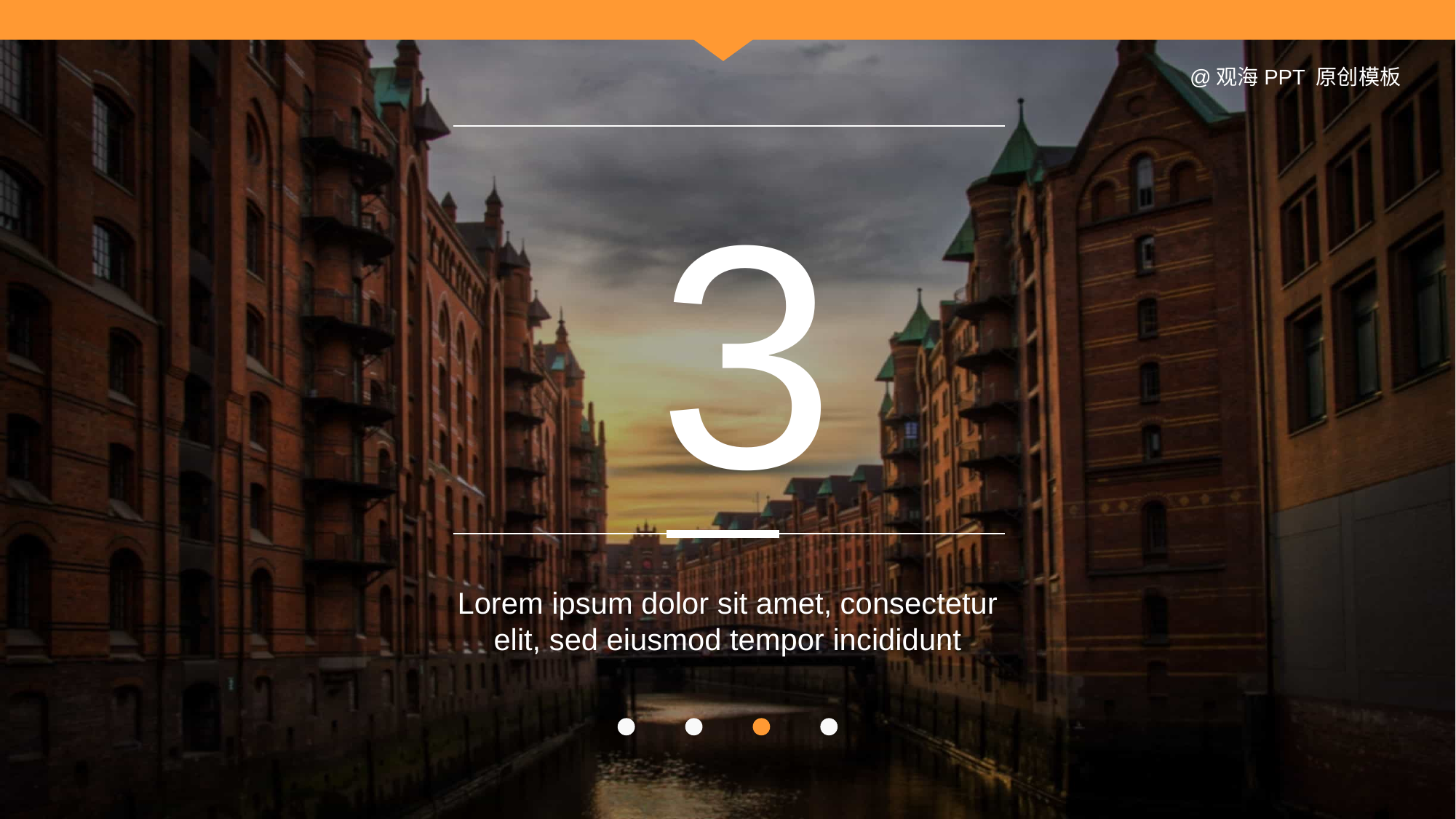

@观海PPT 原创模板
3
Lorem ipsum dolor sit amet, consectetur elit, sed eiusmod tempor incididunt